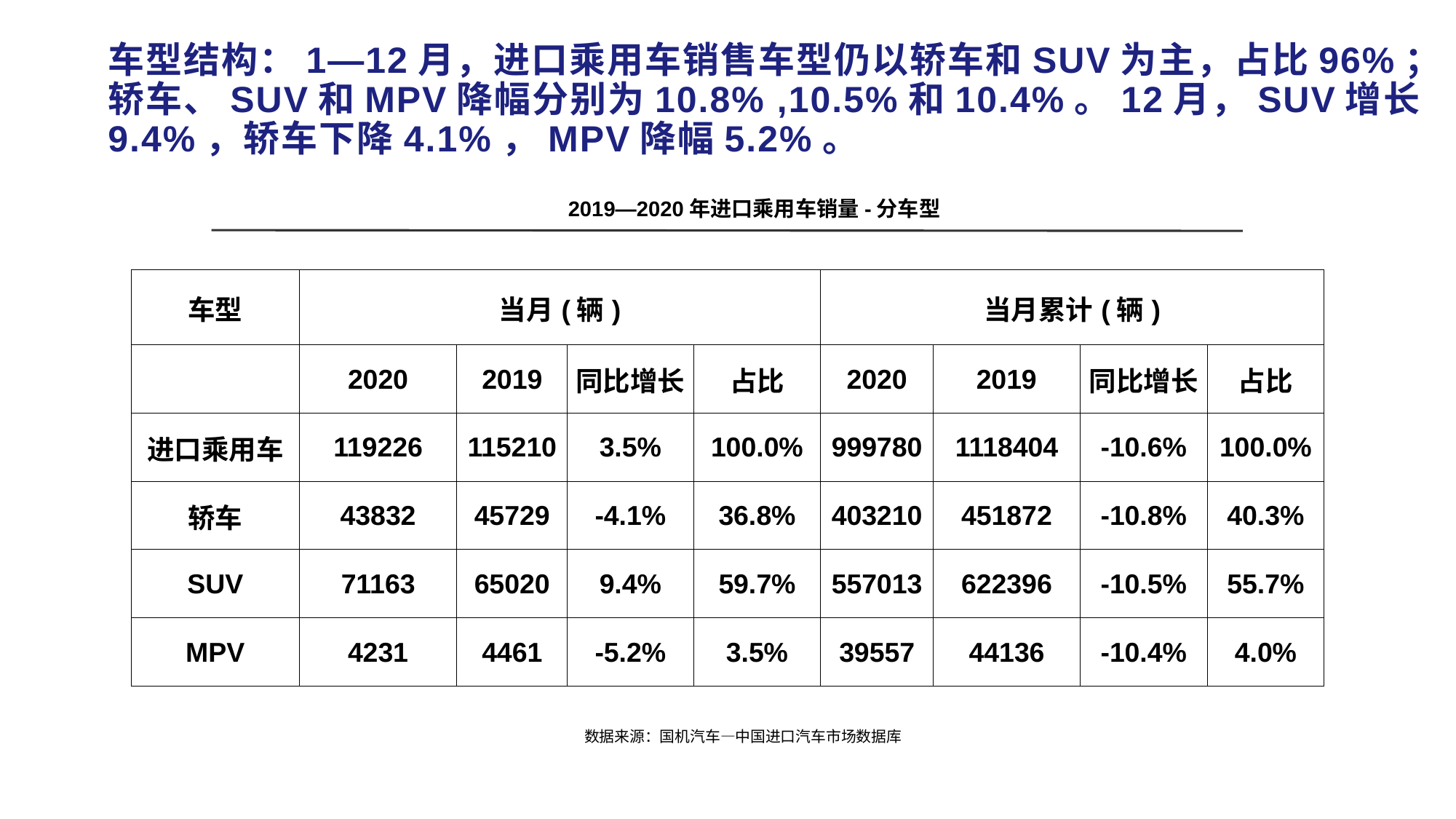

# 车型结构：1—12月，进口乘用车销售车型仍以轿车和SUV为主，占比96%；轿车、SUV和MPV降幅分别为10.8% ,10.5%和10.4%。12月，SUV增长9.4%，轿车下降4.1%，MPV降幅5.2%。
2019—2020年进口乘用车销量-分车型

| 车型 | 当月(辆) |  |  |  | 当月累计(辆) |  |  |  |
| --- | --- | --- | --- | --- | --- | --- | --- | --- |
|  | 2020 | 2019 | 同比增长 | 占比 | 2020 | 2019 | 同比增长 | 占比 |
| 进口乘用车 | 119226 | 115210 | 3.5% | 100.0% | 999780 | 1118404 | -10.6% | 100.0% |
| 轿车 | 43832 | 45729 | -4.1% | 36.8% | 403210 | 451872 | -10.8% | 40.3% |
| SUV | 71163 | 65020 | 9.4% | 59.7% | 557013 | 622396 | -10.5% | 55.7% |
| MPV | 4231 | 4461 | -5.2% | 3.5% | 39557 | 44136 | -10.4% | 4.0% |
数据来源：国机汽车—中国进口汽车市场数据库